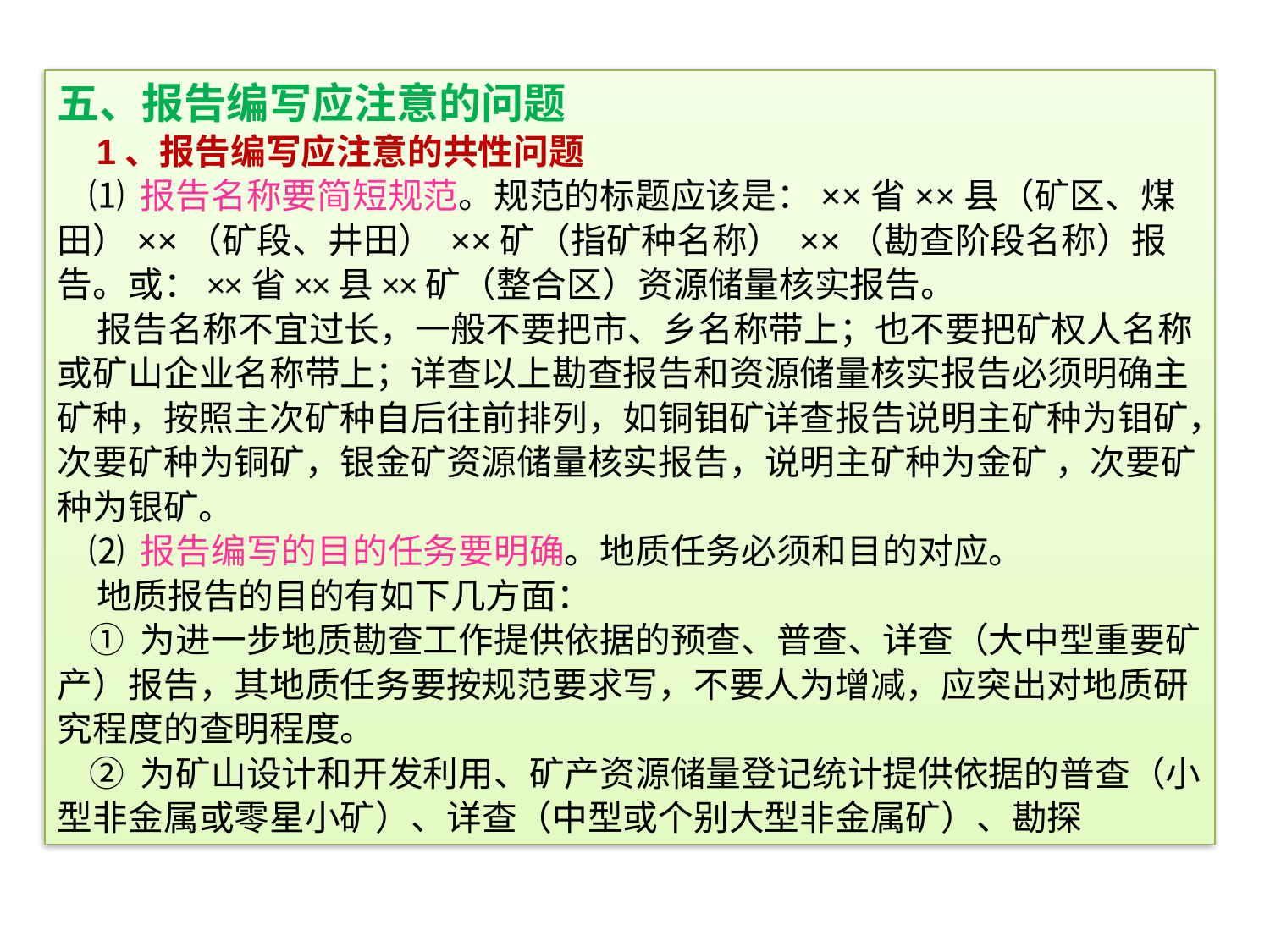

五、报告编写应注意的问题
    1、报告编写应注意的共性问题
    ⑴ 报告名称要简短规范。规范的标题应该是：××省××县（矿区、煤田）××（矿段、井田） ××矿（指矿种名称） ××（勘查阶段名称）报告。或：××省××县××矿（整合区）资源储量核实报告。
    报告名称不宜过长，一般不要把市、乡名称带上；也不要把矿权人名称或矿山企业名称带上；详查以上勘查报告和资源储量核实报告必须明确主矿种，按照主次矿种自后往前排列，如铜钼矿详查报告说明主矿种为钼矿，次要矿种为铜矿，银金矿资源储量核实报告，说明主矿种为金矿 ，次要矿种为银矿。
    ⑵ 报告编写的目的任务要明确。地质任务必须和目的对应。
    地质报告的目的有如下几方面：
    ① 为进一步地质勘查工作提供依据的预查、普查、详查（大中型重要矿产）报告，其地质任务要按规范要求写，不要人为增减，应突出对地质研究程度的查明程度。
    ② 为矿山设计和开发利用、矿产资源储量登记统计提供依据的普查（小型非金属或零星小矿）、详查（中型或个别大型非金属矿）、勘探